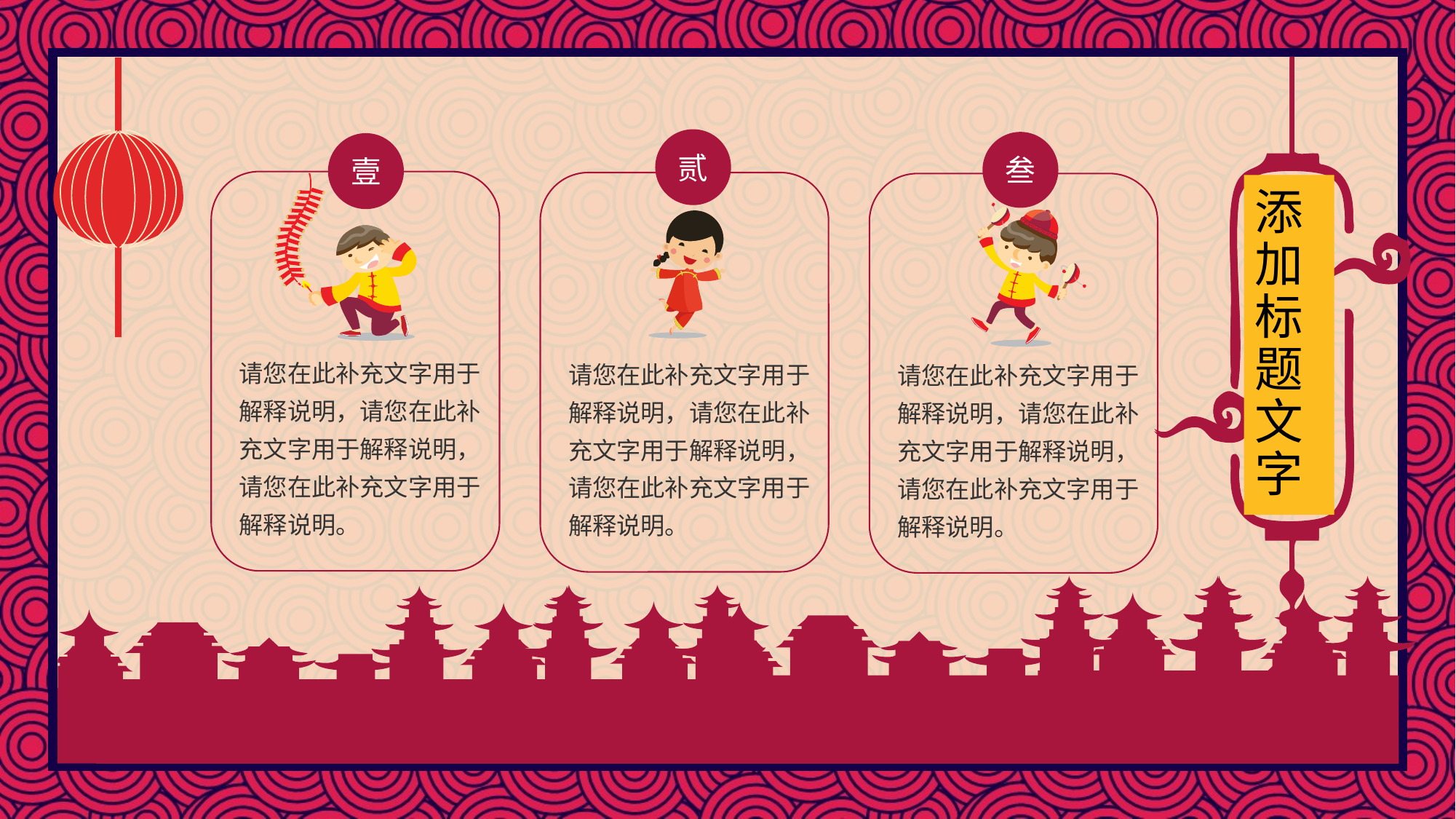

贰
叁
壹

添加标题文字

请您在此补充文字用于解释说明，请您在此补充文字用于解释说明，请您在此补充文字用于解释说明。
请您在此补充文字用于解释说明，请您在此补充文字用于解释说明，请您在此补充文字用于解释说明。
请您在此补充文字用于解释说明，请您在此补充文字用于解释说明，请您在此补充文字用于解释说明。